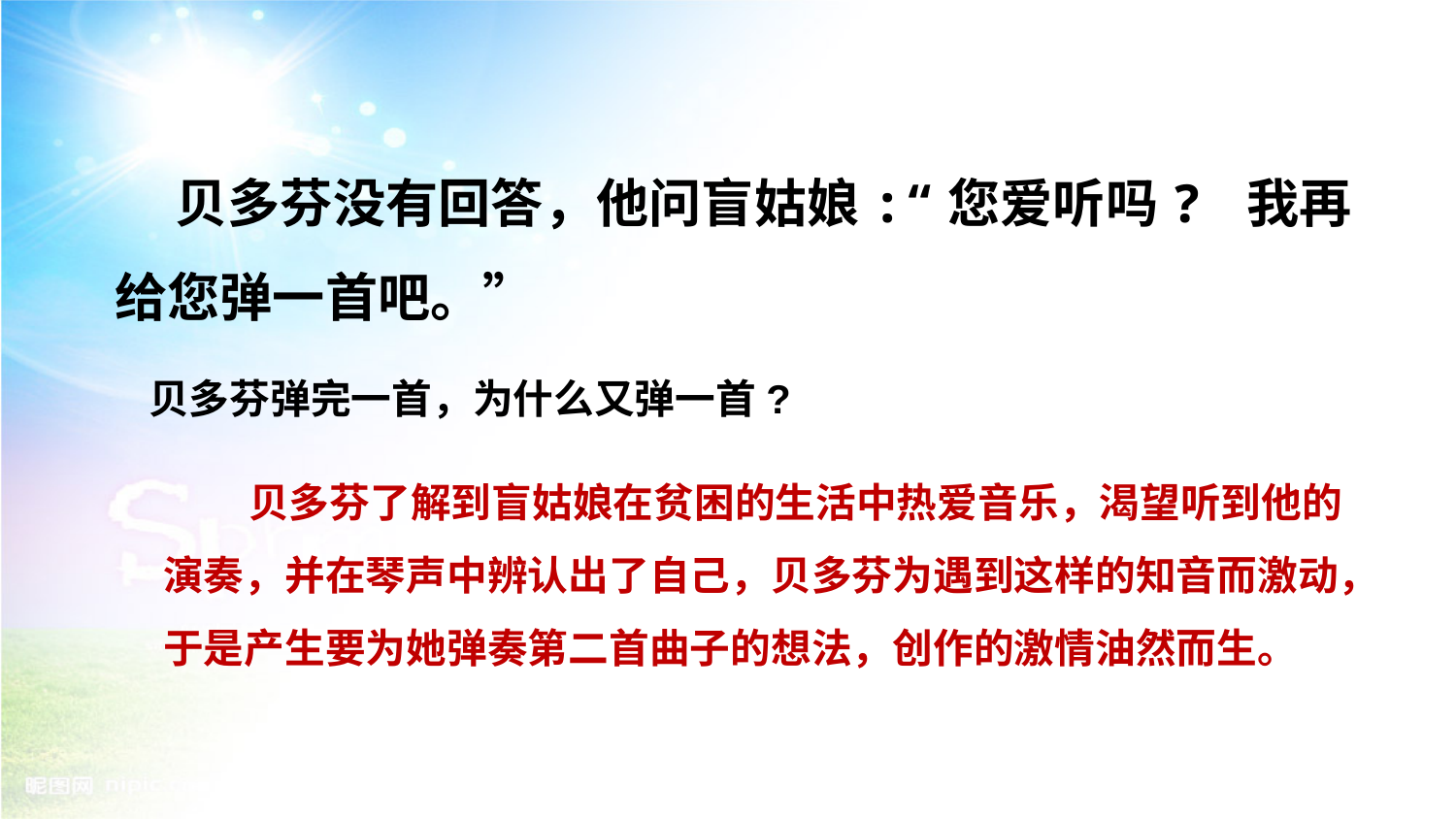

贝多芬没有回答，他问盲姑娘:“您爱听吗? 我再给您弹一首吧。”
贝多芬弹完一首，为什么又弹一首?
贝多芬了解到盲姑娘在贫困的生活中热爱音乐，渴望听到他的演奏，并在琴声中辨认出了自己，贝多芬为遇到这样的知音而激动，于是产生要为她弹奏第二首曲子的想法，创作的激情油然而生。